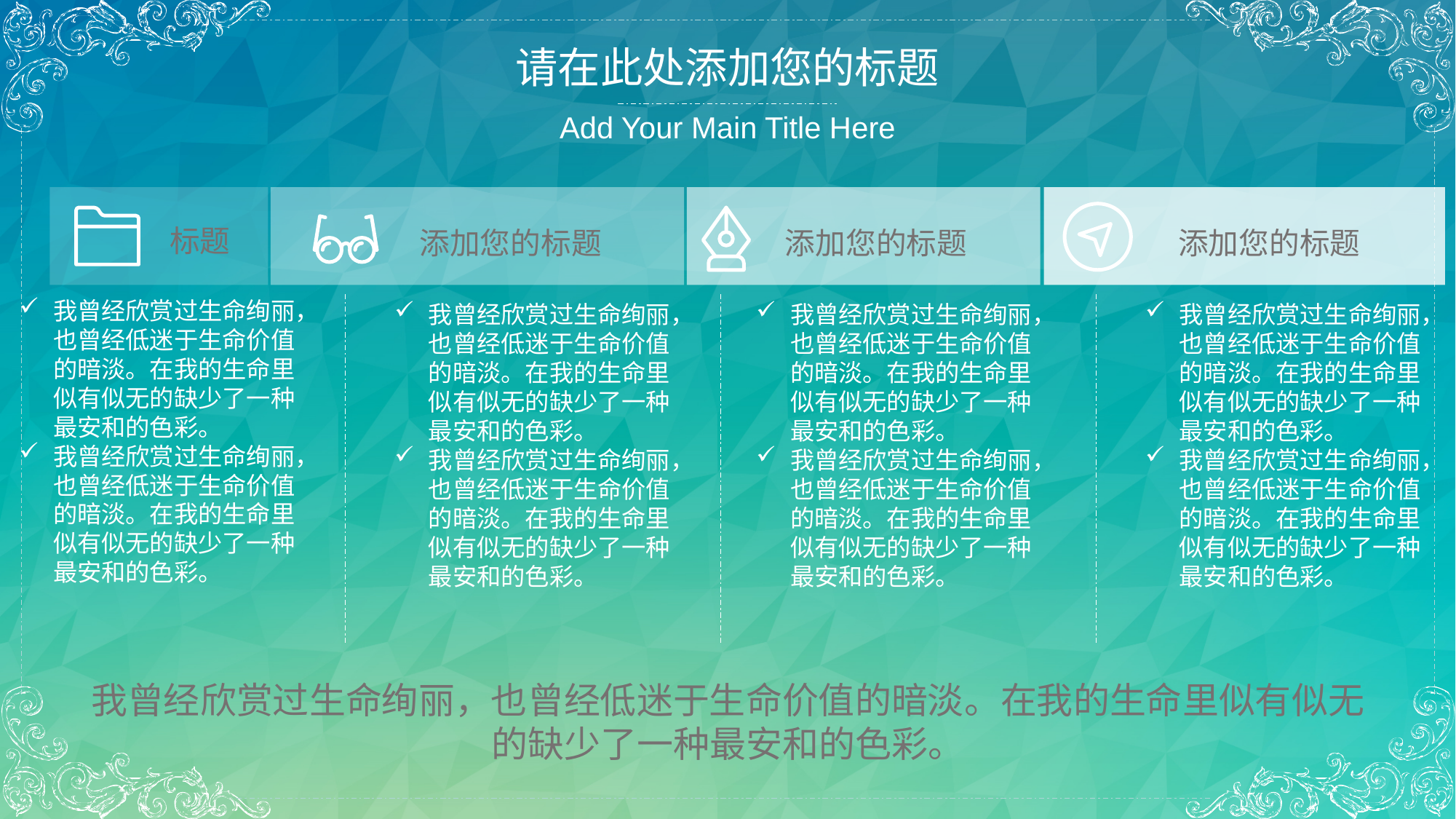

请在此处添加您的标题
Add Your Main Title Here

标题

添加您的标题

添加您的标题

添加您的标题
我曾经欣赏过生命绚丽，也曾经低迷于生命价值的暗淡。在我的生命里似有似无的缺少了一种最安和的色彩。
我曾经欣赏过生命绚丽，也曾经低迷于生命价值的暗淡。在我的生命里似有似无的缺少了一种最安和的色彩。

我曾经欣赏过生命绚丽，也曾经低迷于生命价值的暗淡。在我的生命里似有似无的缺少了一种最安和的色彩。
我曾经欣赏过生命绚丽，也曾经低迷于生命价值的暗淡。在我的生命里似有似无的缺少了一种最安和的色彩。

我曾经欣赏过生命绚丽，也曾经低迷于生命价值的暗淡。在我的生命里似有似无的缺少了一种最安和的色彩。
我曾经欣赏过生命绚丽，也曾经低迷于生命价值的暗淡。在我的生命里似有似无的缺少了一种最安和的色彩。

我曾经欣赏过生命绚丽，也曾经低迷于生命价值的暗淡。在我的生命里似有似无的缺少了一种最安和的色彩。
我曾经欣赏过生命绚丽，也曾经低迷于生命价值的暗淡。在我的生命里似有似无的缺少了一种最安和的色彩。

我曾经欣赏过生命绚丽，也曾经低迷于生命价值的暗淡。在我的生命里似有似无的缺少了一种最安和的色彩。